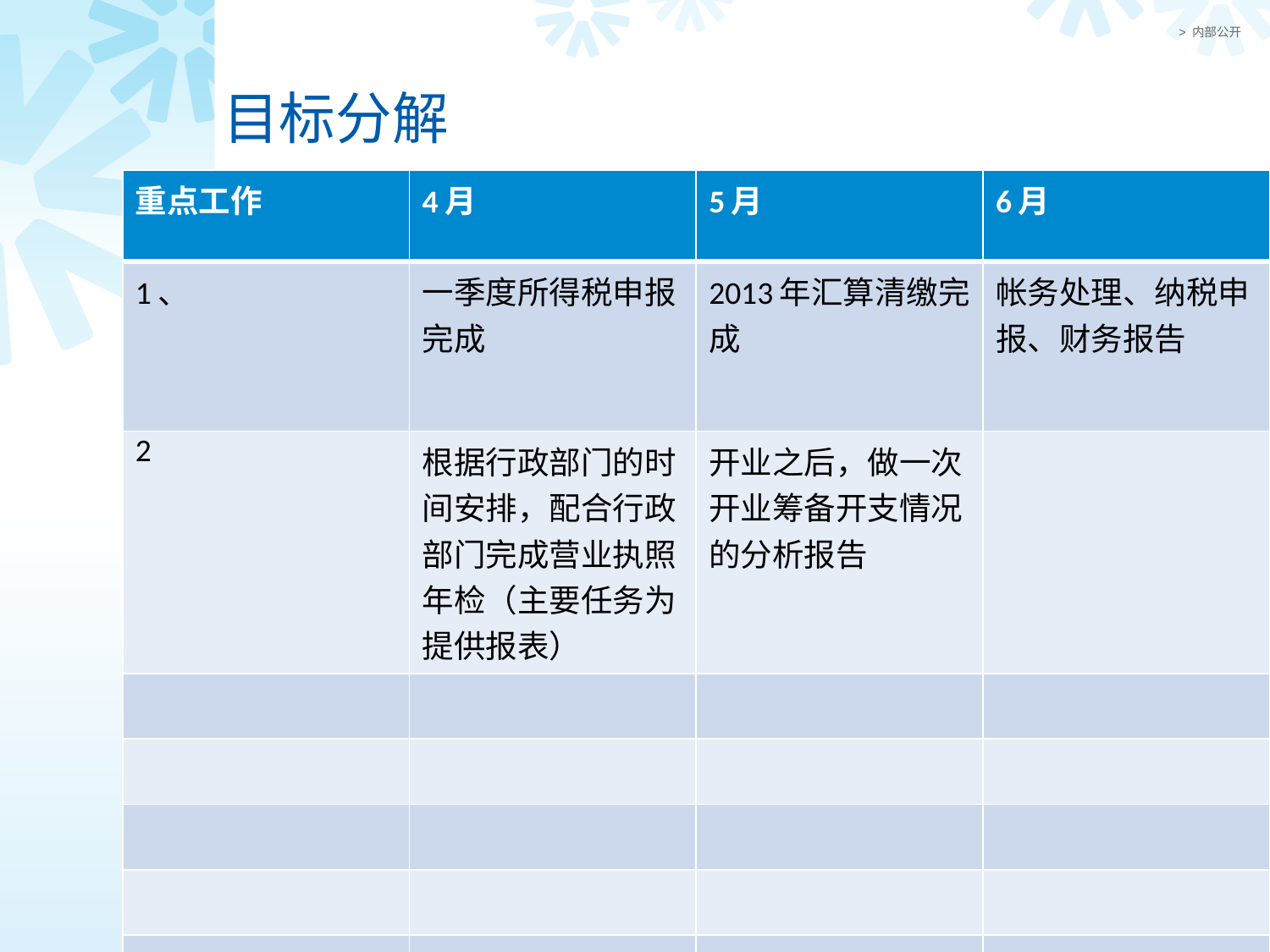

# 目标分解
| 重点工作 | 4月 | 5月 | 6月 |
| --- | --- | --- | --- |
| 1、 | 一季度所得税申报完成 | 2013年汇算清缴完成 | 帐务处理、纳税申报、财务报告 |
| 2 | 根据行政部门的时间安排，配合行政部门完成营业执照年检（主要任务为提供报表） | 开业之后，做一次开业筹备开支情况的分析报告 |  |
|  |  |  |  |
|  |  |  |  |
|  |  |  |  |
|  |  |  |  |
|  |  |  |  |